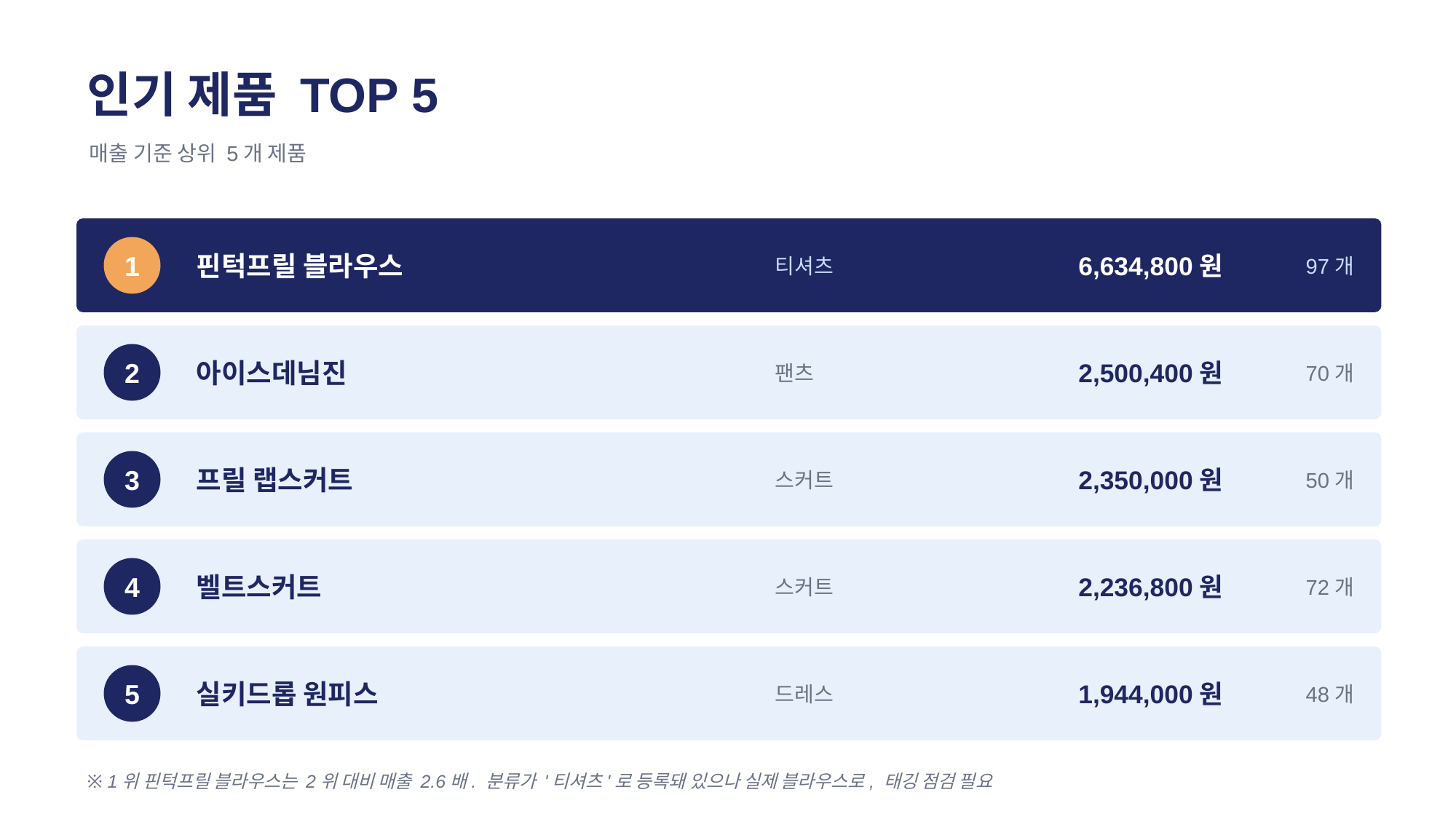

인기 제품 TOP 5
매출 기준 상위 5개 제품

핀턱프릴 블라우스
티셔츠
6,634,800원
97개

1

아이스데님진
팬츠
2,500,400원
70개

2

프릴 랩스커트
스커트
2,350,000원
50개

3

벨트스커트
스커트
2,236,800원
72개

4

실키드롭 원피스
드레스
1,944,000원
48개

5
※ 1위 핀턱프릴 블라우스는 2위 대비 매출 2.6배. 분류가 '티셔츠'로 등록돼 있으나 실제 블라우스로, 태깅 점검 필요